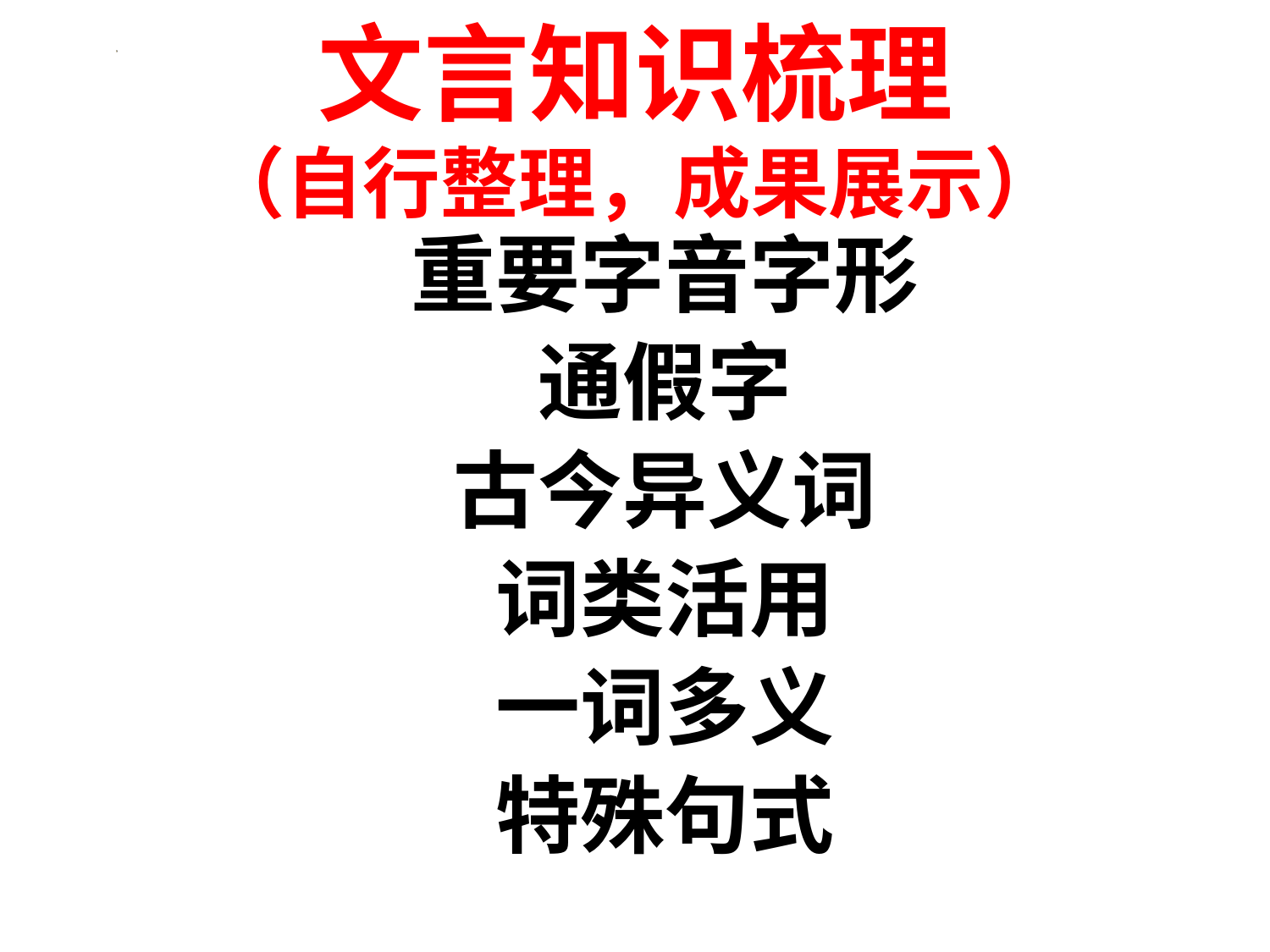

文言知识梳理
（自行整理，成果展示）
重要字音字形
通假字
古今异义词
词类活用
一词多义
特殊句式